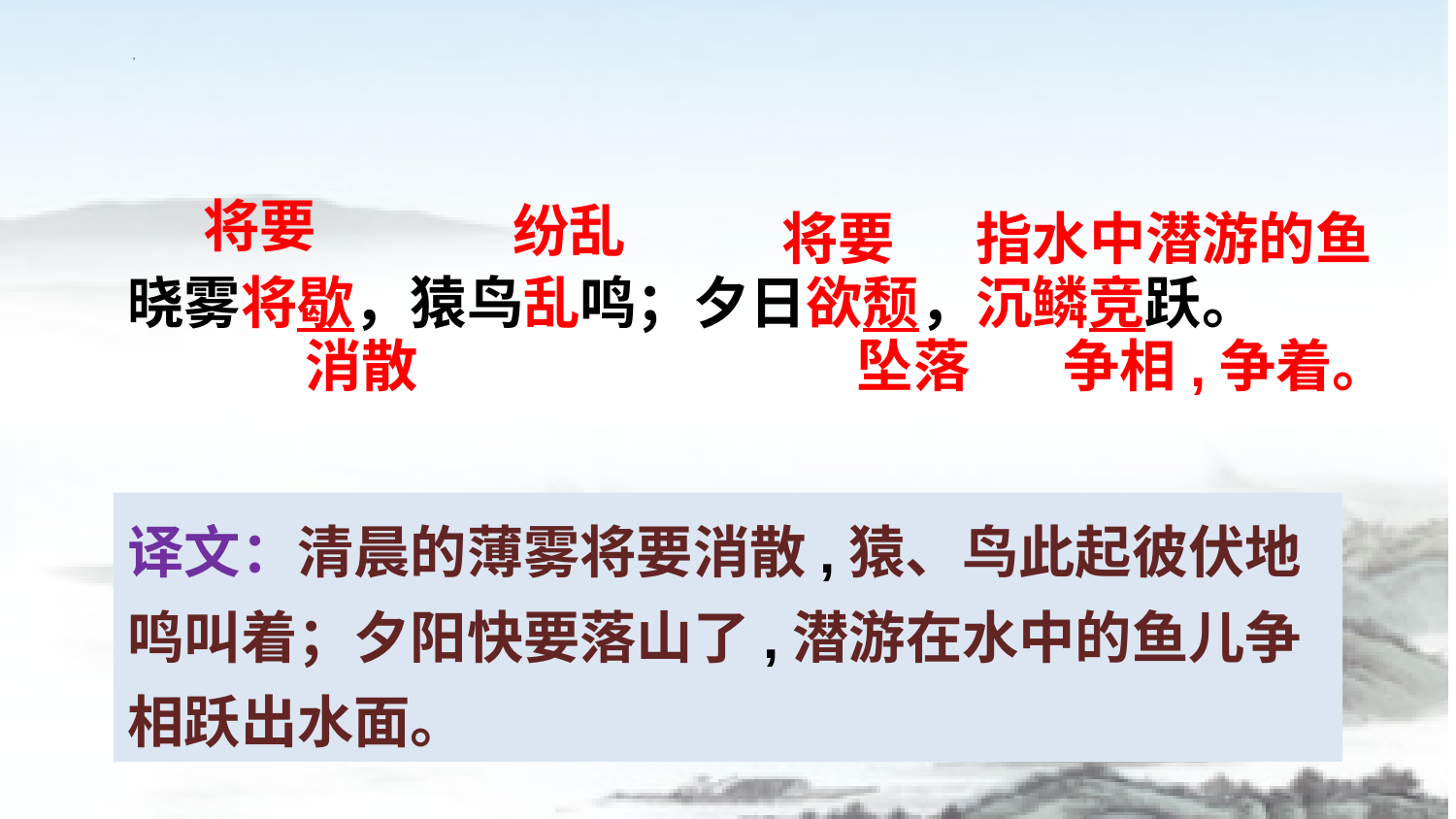

将要
纷乱
将要
指水中潜游的鱼
晓雾将歇，猿鸟乱鸣；夕日欲颓，沉鳞竞跃。

消散
坠落
争相,争着。
译文：清晨的薄雾将要消散,猿、鸟此起彼伏地鸣叫着；夕阳快要落山了,潜游在水中的鱼儿争相跃出水面。